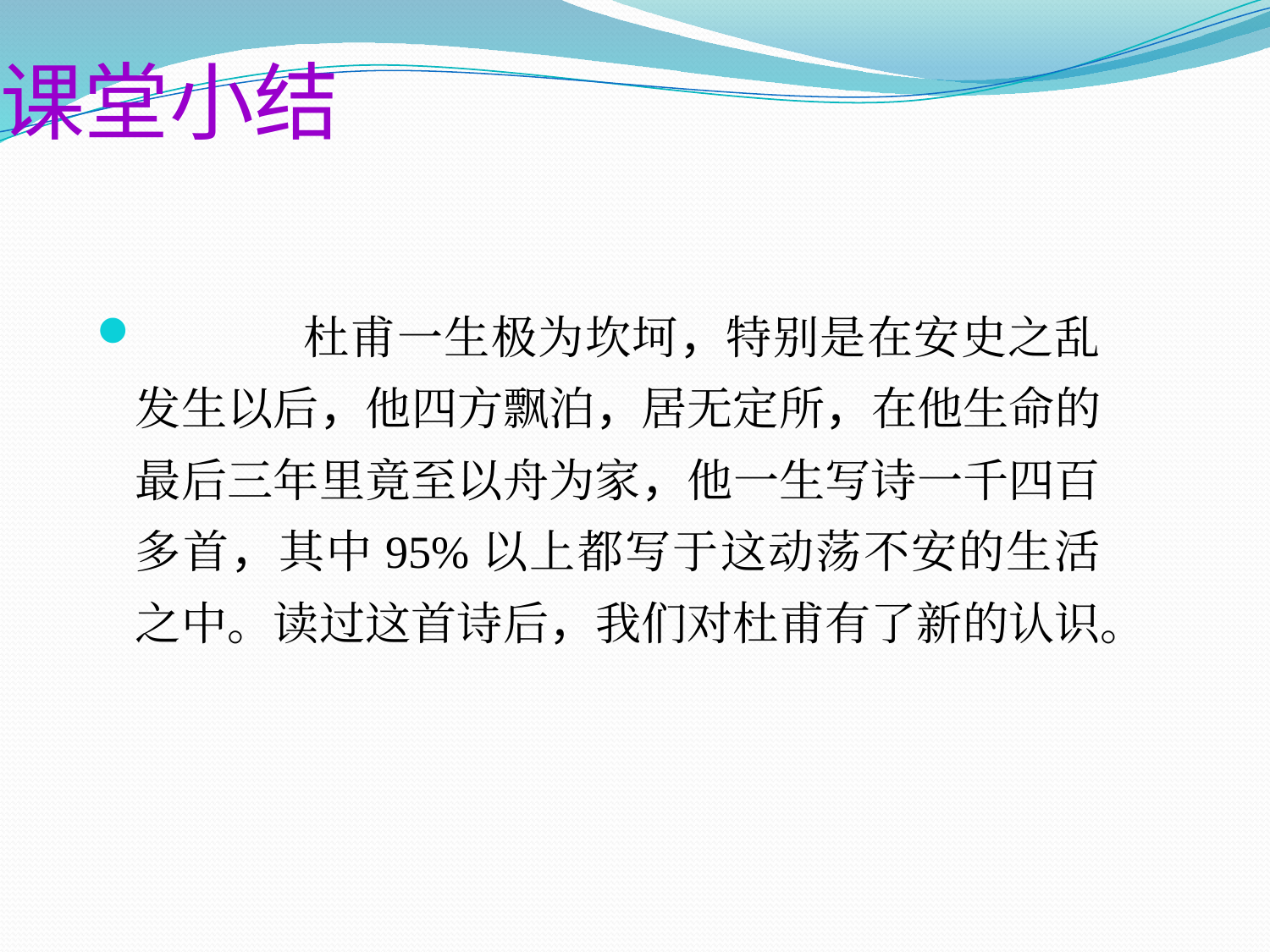

课堂小结
            杜甫一生极为坎坷，特别是在安史之乱发生以后，他四方飘泊，居无定所，在他生命的最后三年里竟至以舟为家，他一生写诗一千四百多首，其中95%以上都写于这动荡不安的生活之中。读过这首诗后，我们对杜甫有了新的认识。